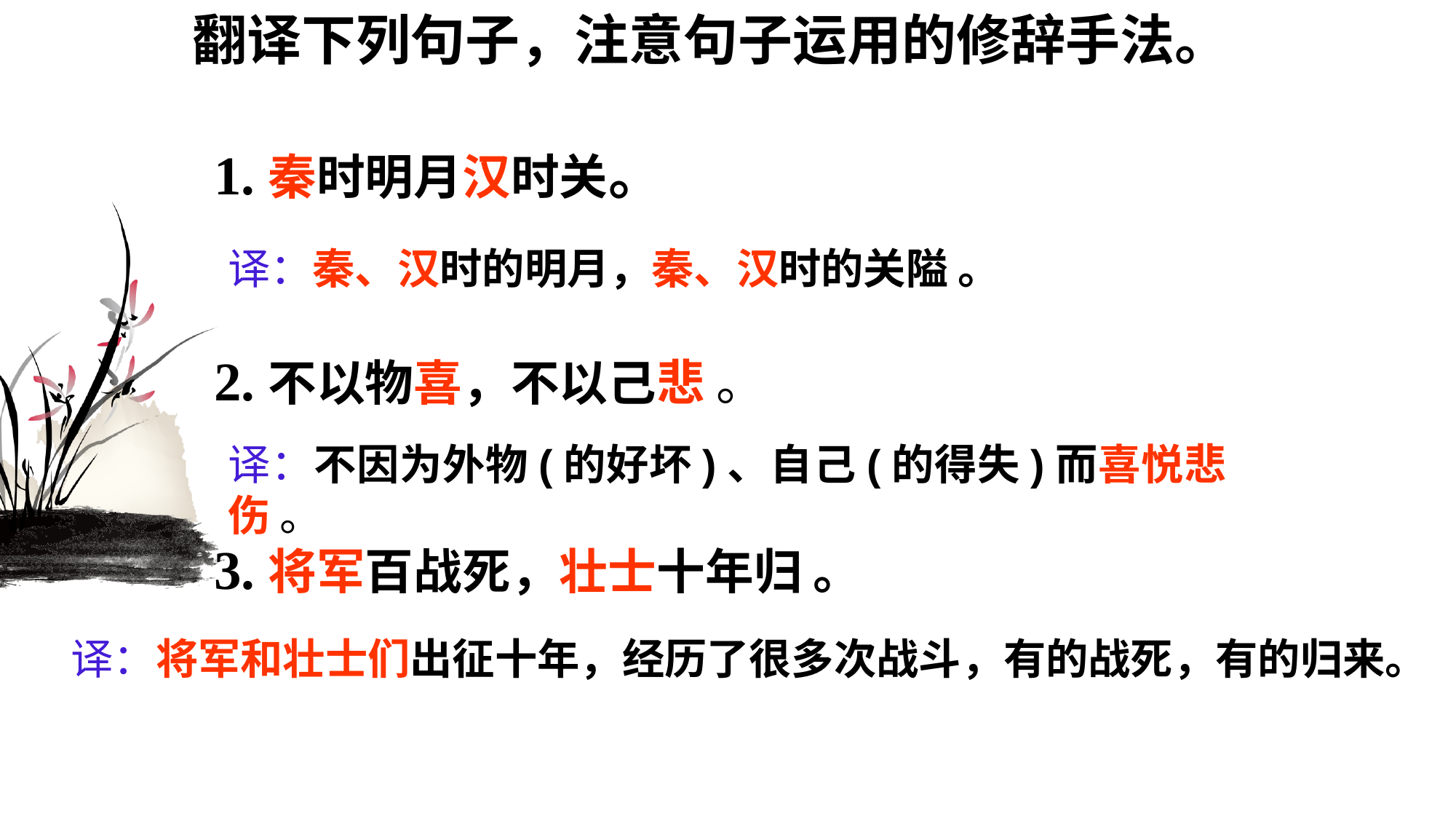

翻译下列句子，注意句子运用的修辞手法。
1.秦时明月汉时关 。
译：秦、汉时的明月，秦、汉时的关隘 。
2.不以物喜，不以己悲 。
译：不因为外物(的好坏)、自己(的得失)而喜悦悲伤 。
3.将军百战死，壮士十年归 。
译：将军和壮士们出征十年，经历了很多次战斗，有的战死，有的归来。